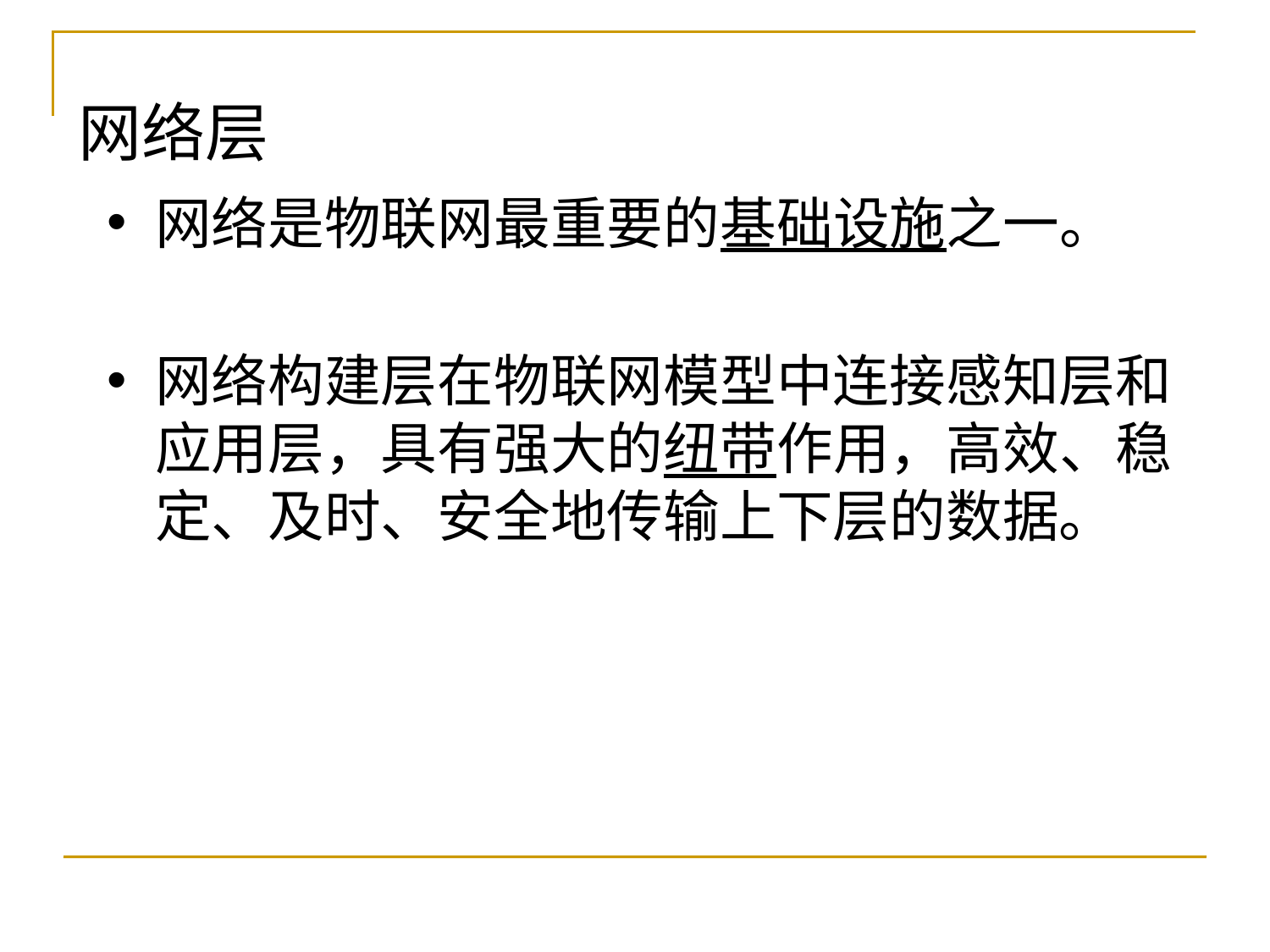

网络层
网络是物联网最重要的基础设施之一。

网络构建层在物联网模型中连接感知层和应用层，具有强大的纽带作用，高效、稳定、及时、安全地传输上下层的数据。